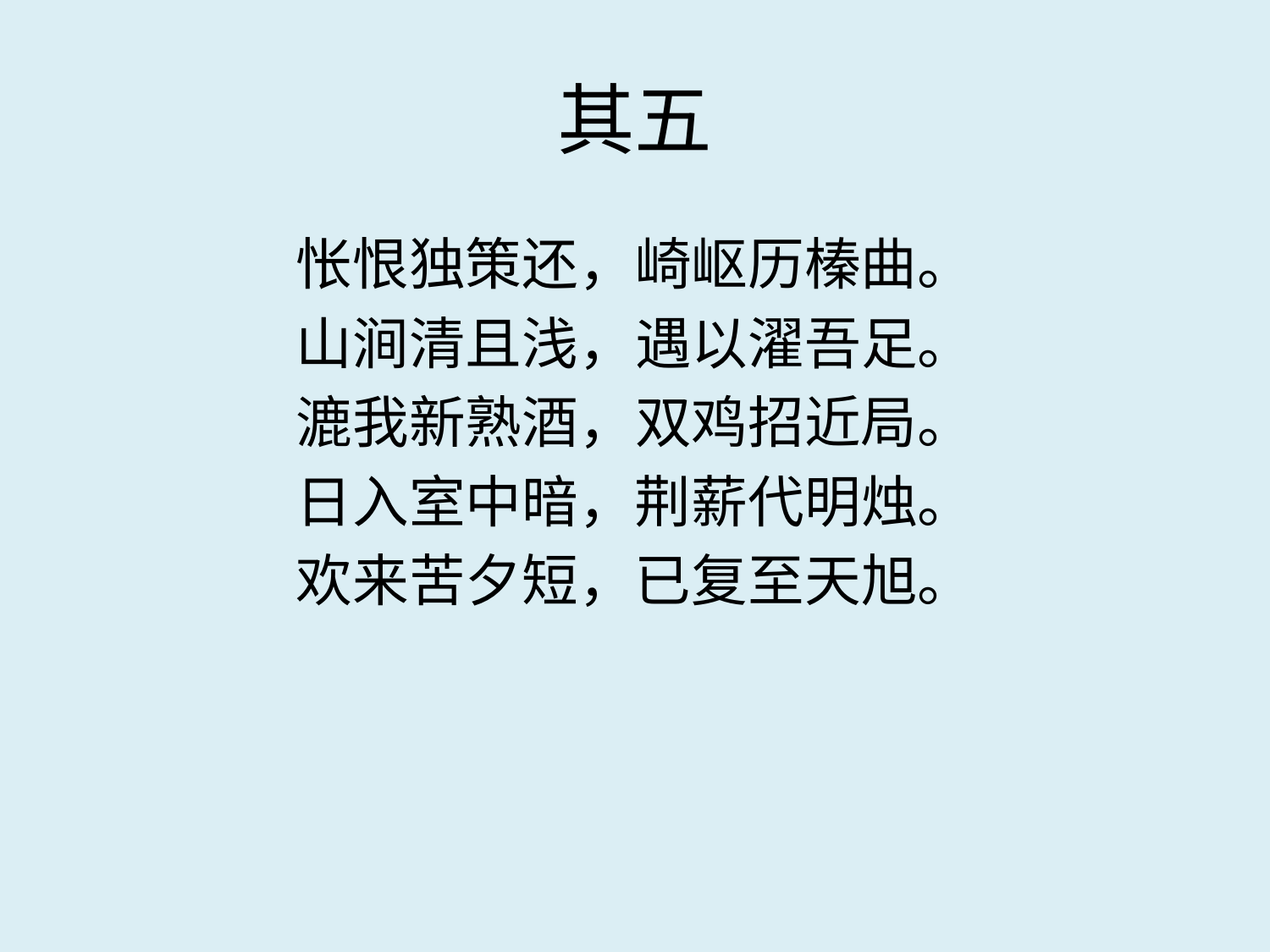

# 其五
怅恨独策还，崎岖历榛曲。
山涧清且浅，遇以濯吾足。
漉我新熟酒，双鸡招近局。
日入室中暗，荆薪代明烛。
欢来苦夕短，已复至天旭。